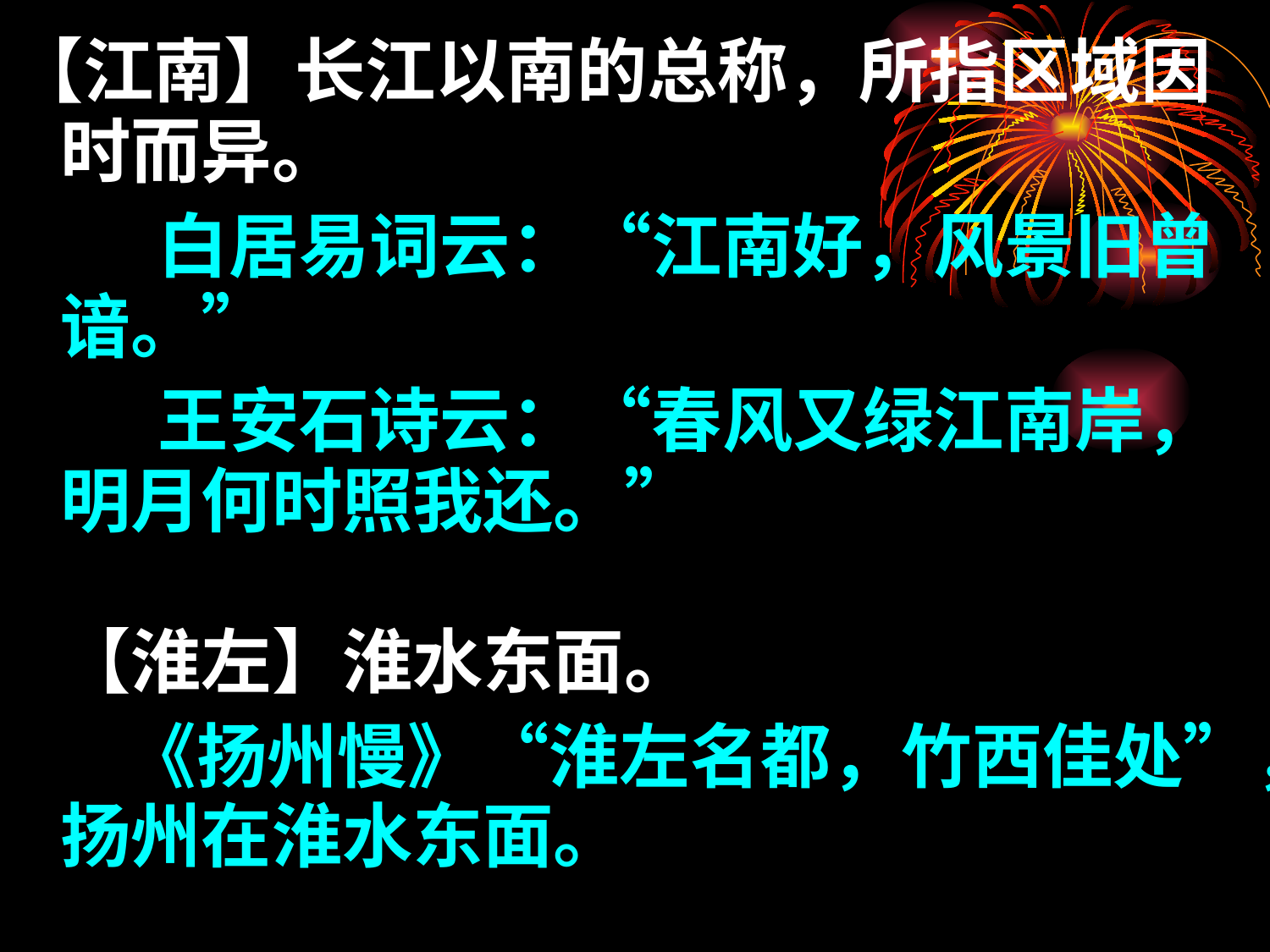

【江南】长江以南的总称，所指区域因时而异。
        白居易词云：“江南好，风景旧曾谙。”
        王安石诗云：“春风又绿江南岸，明月何时照我还。”
【淮左】淮水东面。
      《扬州慢》“淮左名都，竹西佳处”，扬州在淮水东面。